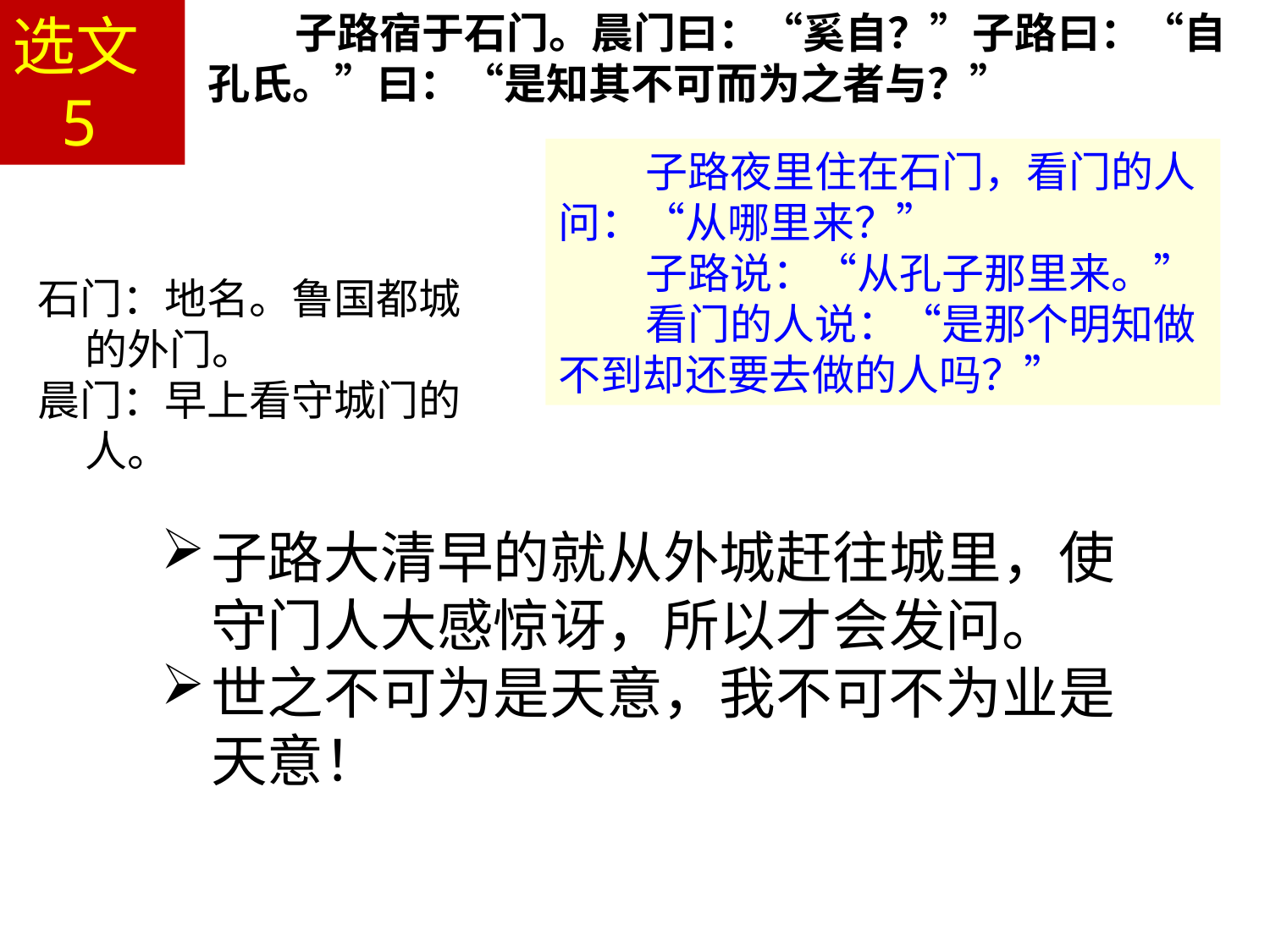

选文5
子路宿于石门。晨门曰：“奚自？”子路曰：“自孔氏。”曰：“是知其不可而为之者与？”
子路夜里住在石门，看门的人问：“从哪里来？”
子路说：“从孔子那里来。”
看门的人说：“是那个明知做不到却还要去做的人吗？”
石门：地名。鲁国都城的外门。
晨门：早上看守城门的人。
子路大清早的就从外城赶往城里，使守门人大感惊讶，所以才会发问。
世之不可为是天意，我不可不为业是天意！